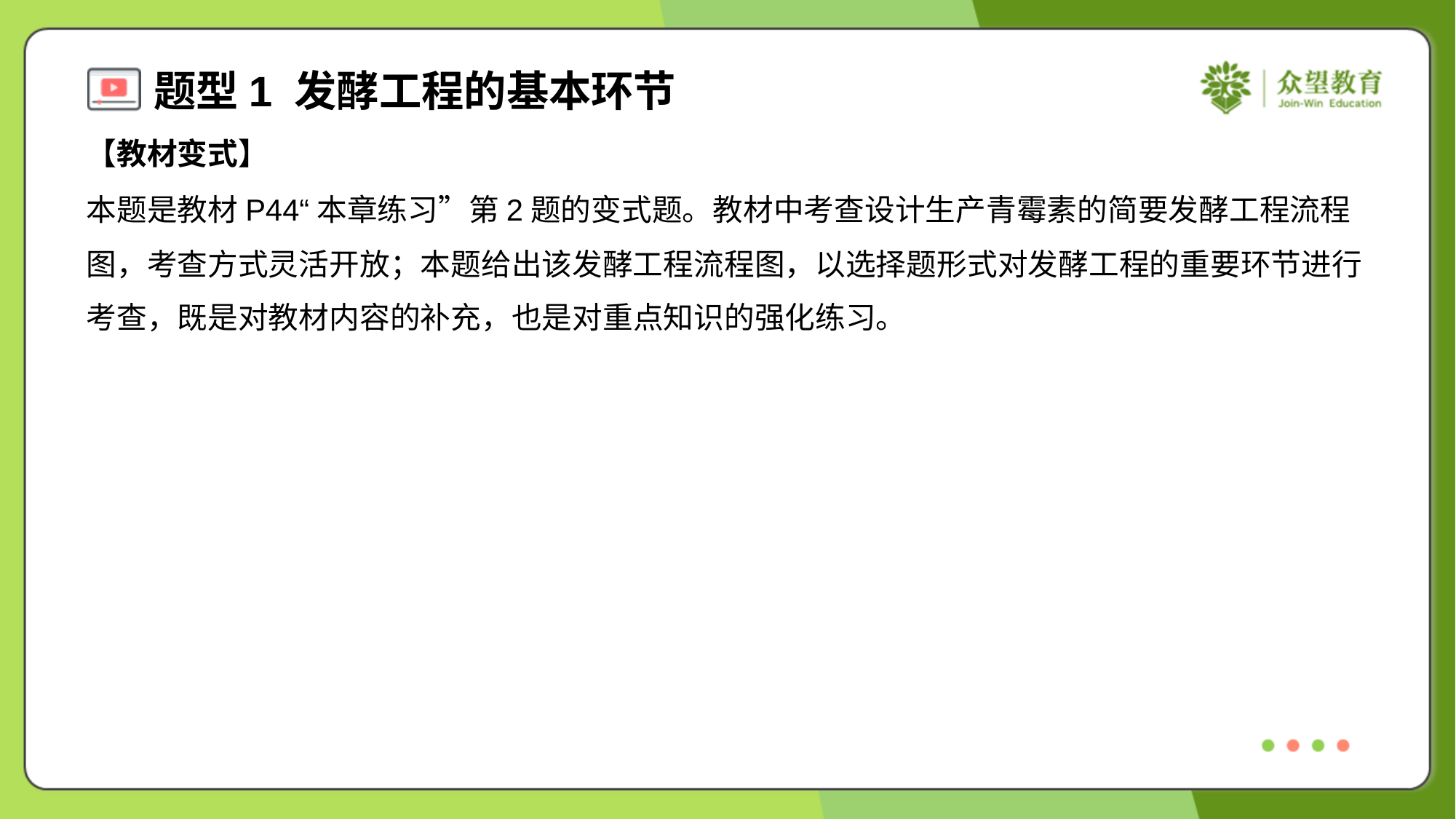

【教材变式】
本题是教材P44“本章练习”第2题的变式题。教材中考查设计生产青霉素的简要发酵工程流程
图，考查方式灵活开放；本题给出该发酵工程流程图，以选择题形式对发酵工程的重要环节进行
考查，既是对教材内容的补充，也是对重点知识的强化练习。